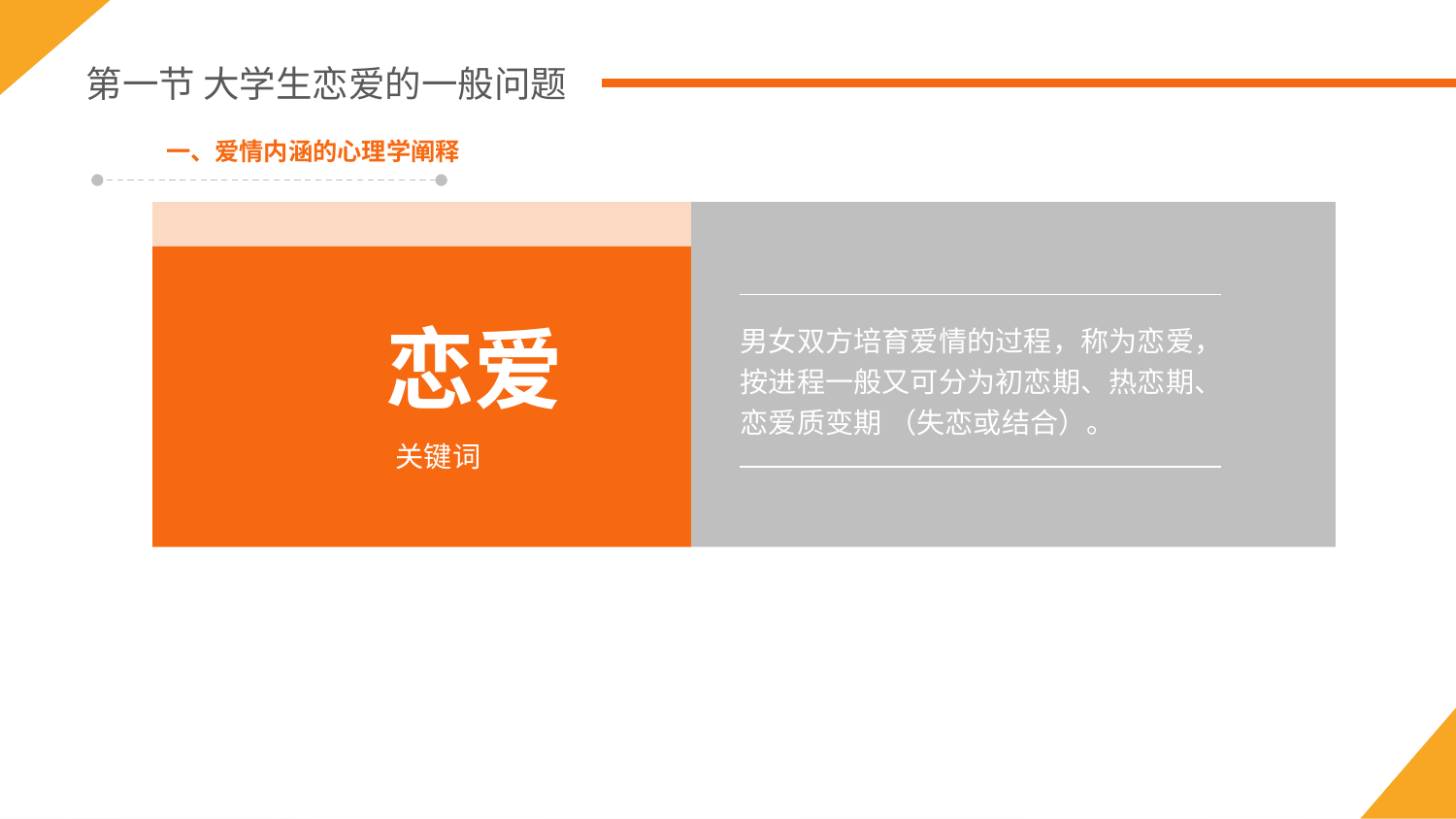

第一节 大学生恋爱的一般问题
一、爱情内涵的心理学阐释

恋爱
男女双方培育爱情的过程，称为恋爱，按进程一般又可分为初恋期、热恋期、恋爱质变期 （失恋或结合）。
关键词